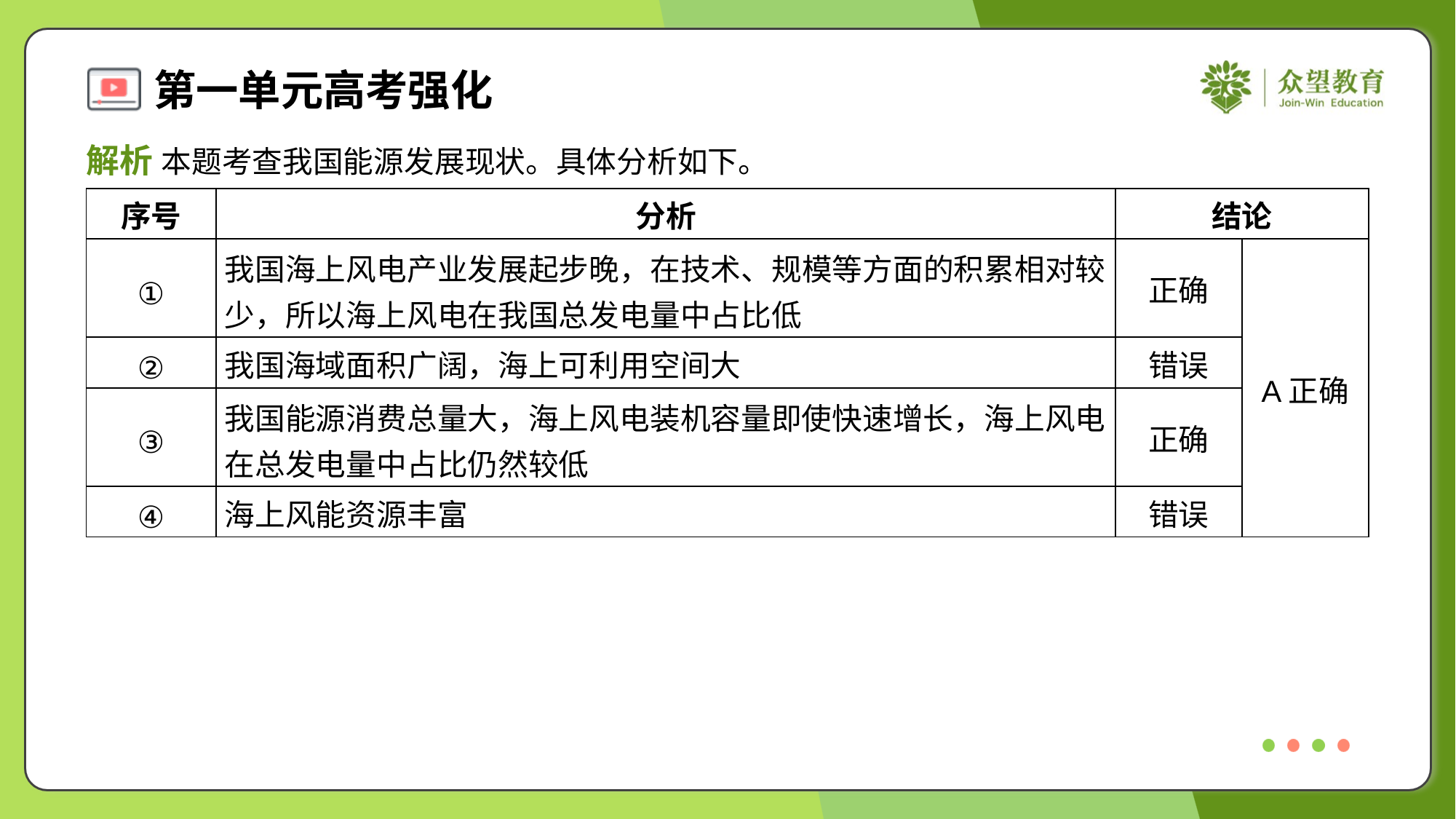

解析 本题考查我国能源发展现状。具体分析如下。
| 序号 | 分析 | 结论 |  |
| --- | --- | --- | --- |
| ① | 我国海上风电产业发展起步晚，在技术、规模等方面的积累相对较 少，所以海上风电在我国总发电量中占比低 | 正确 | A正确 |
| ② | 我国海域面积广阔，海上可利用空间大 | 错误 |  |
| ③ | 我国能源消费总量大，海上风电装机容量即使快速增长，海上风电 在总发电量中占比仍然较低 | 正确 |  |
| ④ | 海上风能资源丰富 | 错误 |  |